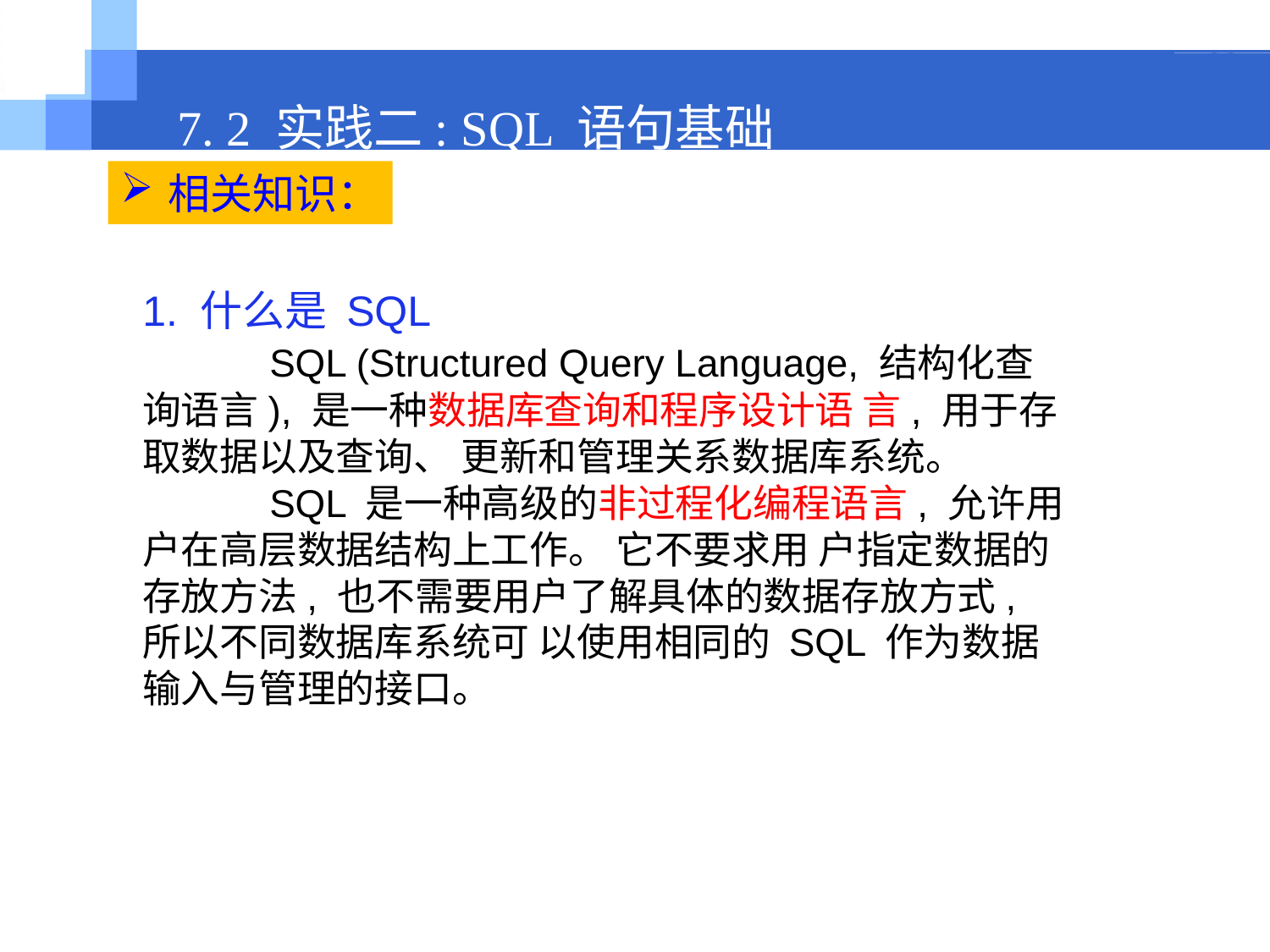

7. 2 实践二: SQL 语句基础
相关知识：
1. 什么是 SQL
	SQL (Structured Query Language, 结构化查询语言), 是一种数据库查询和程序设计语 言, 用于存取数据以及查询、 更新和管理关系数据库系统。
	SQL 是一种高级的非过程化编程语言, 允许用户在高层数据结构上工作。 它不要求用 户指定数据的存放方法, 也不需要用户了解具体的数据存放方式, 所以不同数据库系统可 以使用相同的 SQL 作为数据输入与管理的接口。